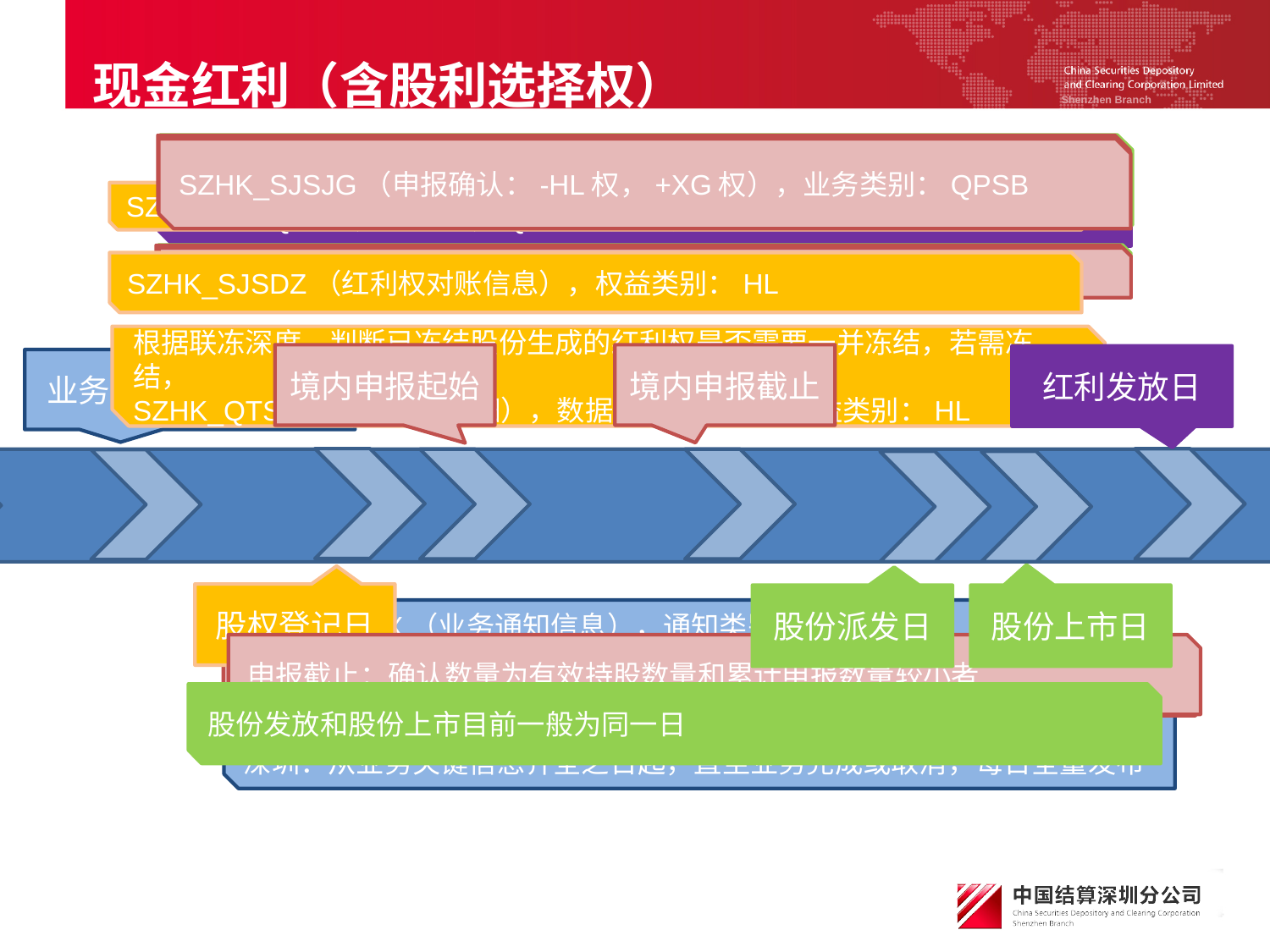

现金红利（含股利选择权）
SZHK_SJSJG（股份托管，选股权注销），业务类别：QPTG，TGZX
SZHK_YWHB（当日申报日终处理结果），业务类别：QPSB
SZHK_SJSJG（申报确认：-HL权，+XG权），业务类别：QPSB
SZHK_SJSJG（红利派发，红利权注销，零碎股转现金（如有）），业务类别：QPPF，TGZX，QPLS（如有）
SZHK_SJSJG（红利权登记），业务类别：TGDJ
SZHK_SJSDZ（股份对账信息）
SZHK_QTSL（截止到当日，累计受理申报数量），业务类别：QPSB
SZHK_SJSDZ（选股权对账信息），权益类别：XG
SZHK_SJSDZ（红利权对账信息），权益类别：HL
根据联冻深度，判断已冻结股份生成的红利权是否需要一并冻结，若需冻结，
SZHK_QTSL（冻结证券明细），数据类型：001，权益类别：HL
境内申报起始
境内申报截止
红利发放日
业务关键信息齐全日

股权登记日
股份派发日
股份上市日
SZHK_TZXX（业务通知信息），通知类别：H01
申报截止：确认数量为有效持股数量和累计申报数量较小者
申报期间，当日申报可申报撤单，跨日的申报可报负数取消
股份发放和股份上市目前一般为同一日
上海：新增、变更、删除时发布
深圳：从业务关键信息齐全之日起，直至业务完成或取消，每日全量发布